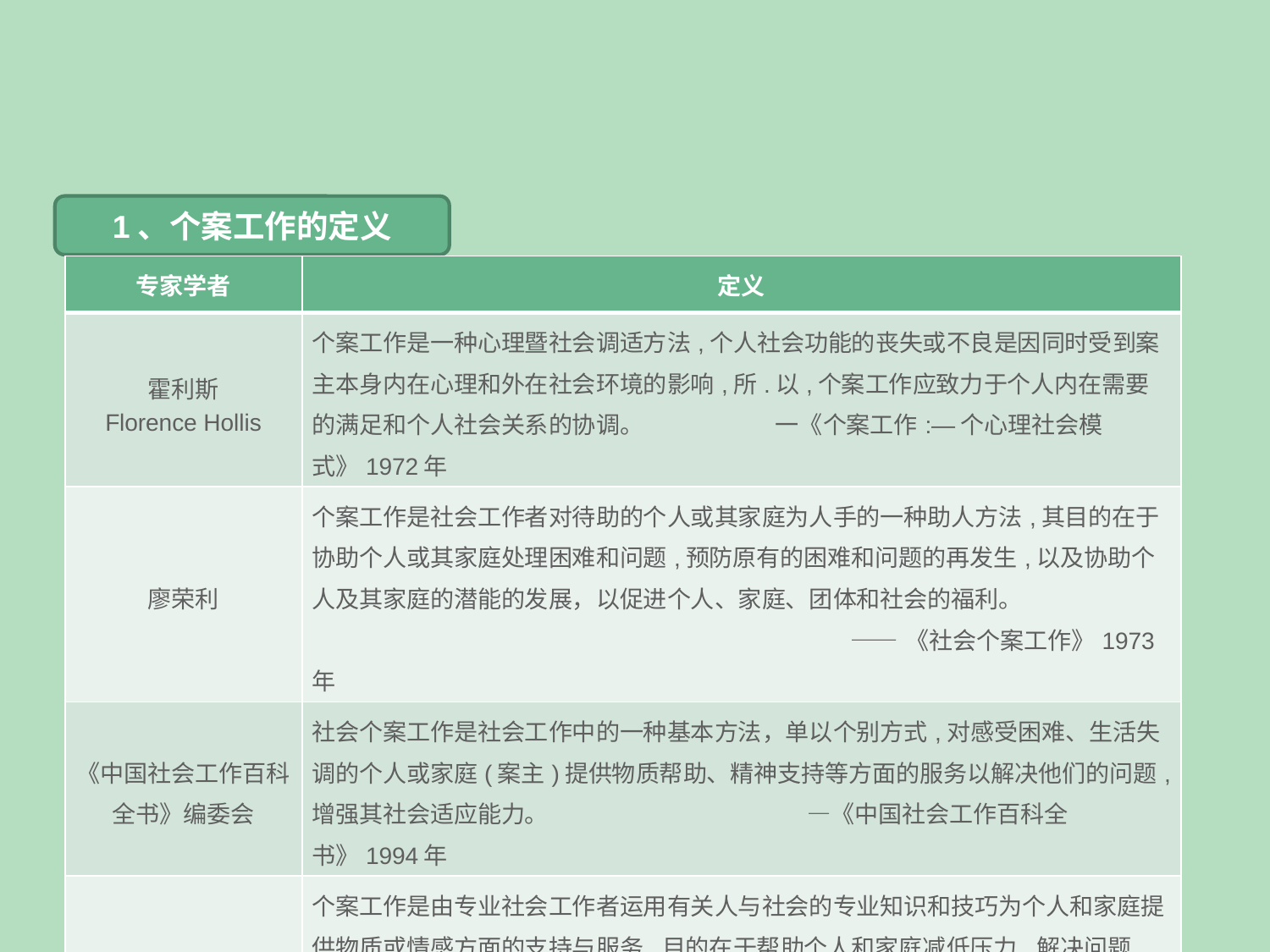

1、个案工作的定义
| 专家学者 | 定义 |
| --- | --- |
| 霍利斯 Florence Hollis | 个案工作是一种心理暨社会调适方法,个人社会功能的丧失或不良是因同时受到案主本身内在心理和外在社会环境的影响,所.以,个案工作应致力于个人内在需要的满足和个人社会关系的协调。 一《个案工作:—个心理社会模式》1972年 |
| 廖荣利 | 个案工作是社会工作者对待助的个人或其家庭为人手的一种助人方法,其目的在于协助个人或其家庭处理困难和问题,预防原有的困难和问题的再发生,以及协助个人及其家庭的潜能的发展，以促进个人、家庭、团体和社会的福利。 ——《社会个案工作》1973年 |
| 《中国社会工作百科全书》编委会 | 社会个案工作是社会工作中的一种基本方法，单以个别方式,对感受困难、生活失调的个人或家庭(案主)提供物质帮助、精神支持等方面的服务以解决他们的问题,增强其社会适应能力。 —《中国社会工作百科全书》1994年 |
| 马凤芝 | 个案工作是由专业社会工作者运用有关人与社会的专业知识和技巧为个人和家庭提供物质或情感方面的支持与服务,目的在于帮助个人和家庭减低压力,解决问题,达到个人和社会的良好福利状态。 一《社会工作概论》1999年 |